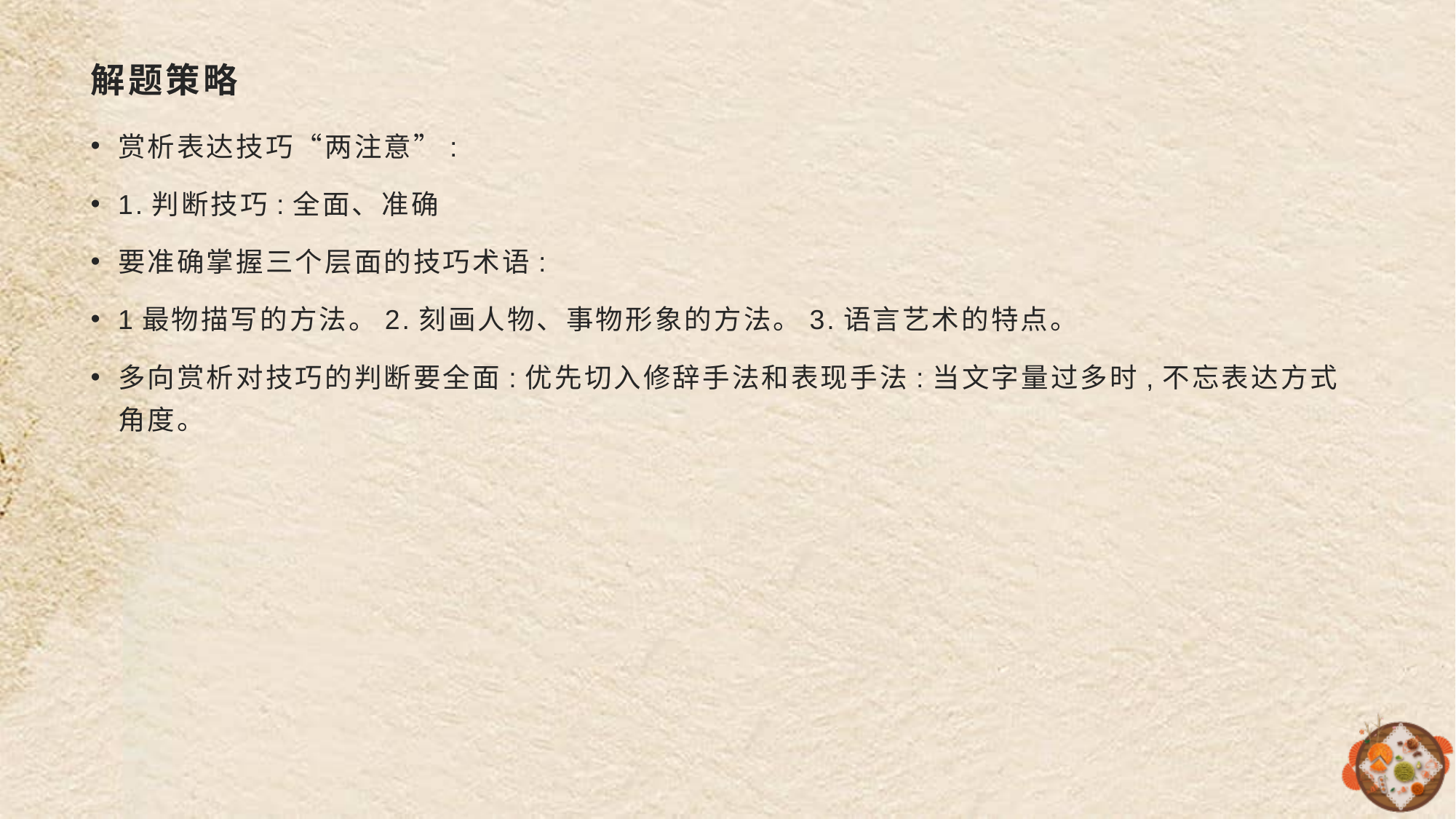

# 解题策略
赏析表达技巧“两注意”:
1.判断技巧:全面、准确
要准确掌握三个层面的技巧术语:
1最物描写的方法。2.刻画人物、事物形象的方法。3.语言艺术的特点。
多向赏析对技巧的判断要全面:优先切入修辞手法和表现手法:当文字量过多时,不忘表达方式角度。